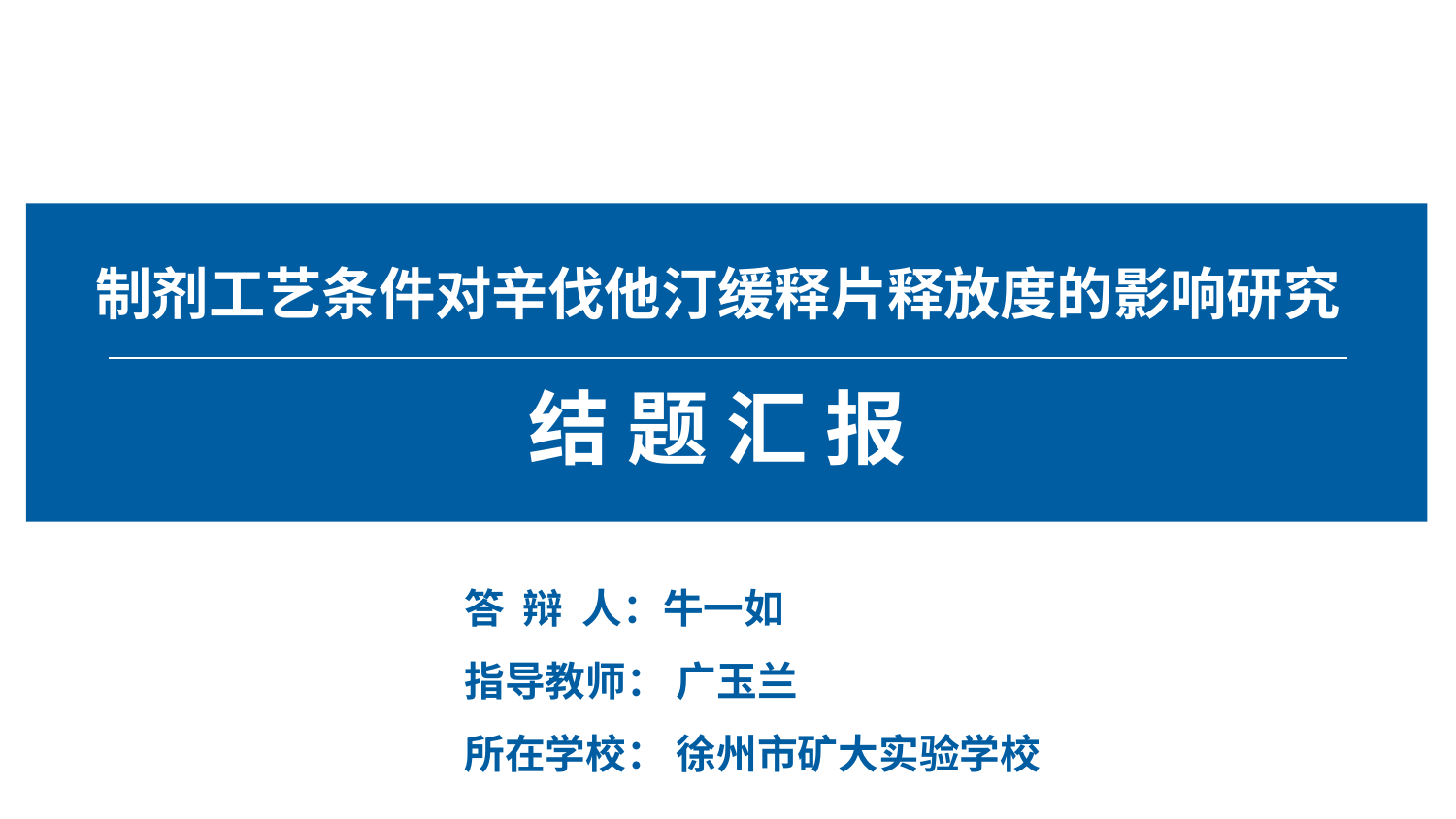

制剂工艺条件对辛伐他汀缓释片释放度的影响研究
结 题 汇 报
答  辩  人：牛一如
指导教师： 广玉兰
所在学校： 徐州市矿大实验学校